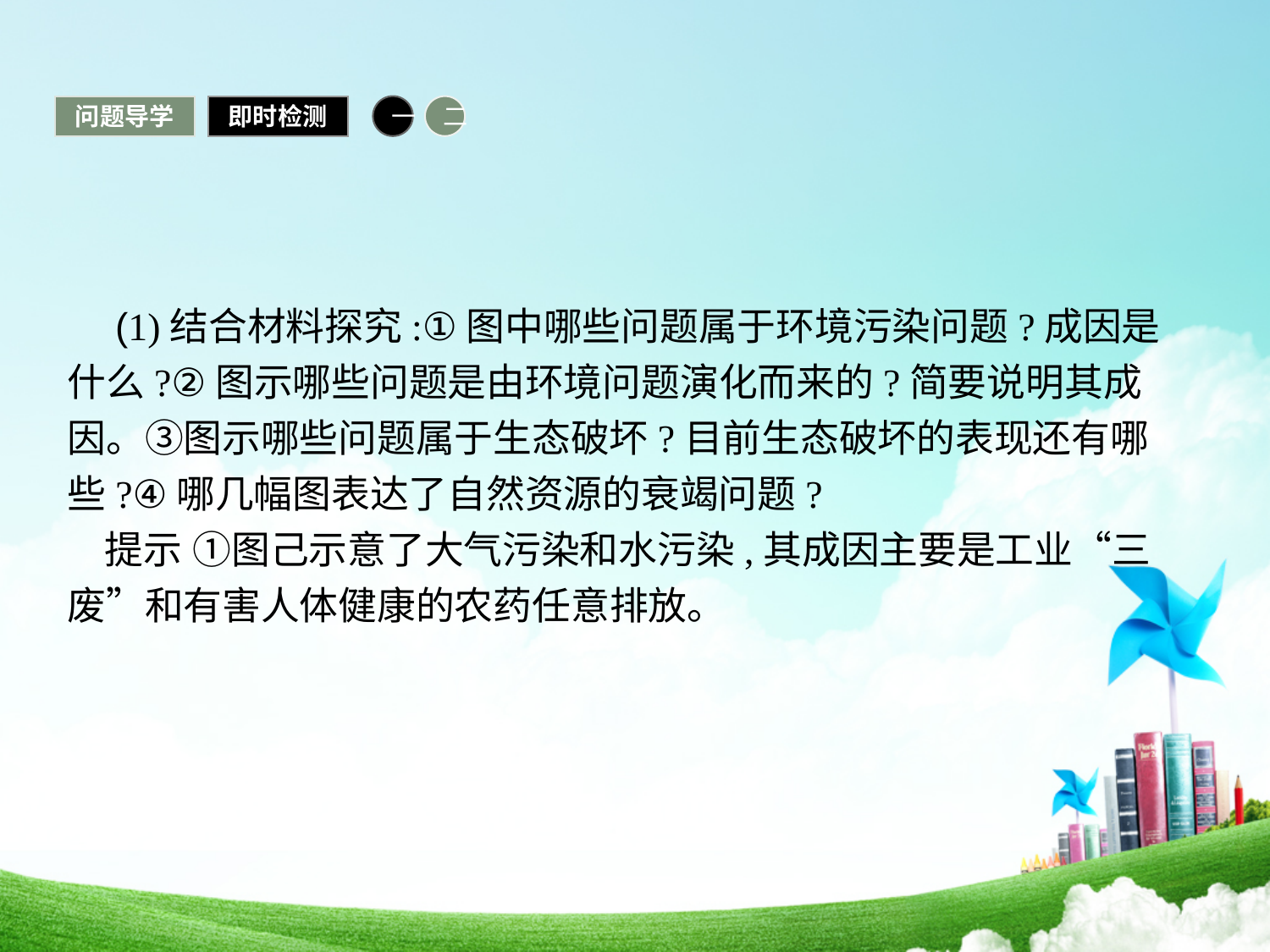

问题导学
即时检测
一
二
 (1)结合材料探究:①图中哪些问题属于环境污染问题?成因是什么?②图示哪些问题是由环境问题演化而来的?简要说明其成因。③图示哪些问题属于生态破坏?目前生态破坏的表现还有哪些?④哪几幅图表达了自然资源的衰竭问题?
提示 ①图己示意了大气污染和水污染,其成因主要是工业“三废”和有害人体健康的农药任意排放。